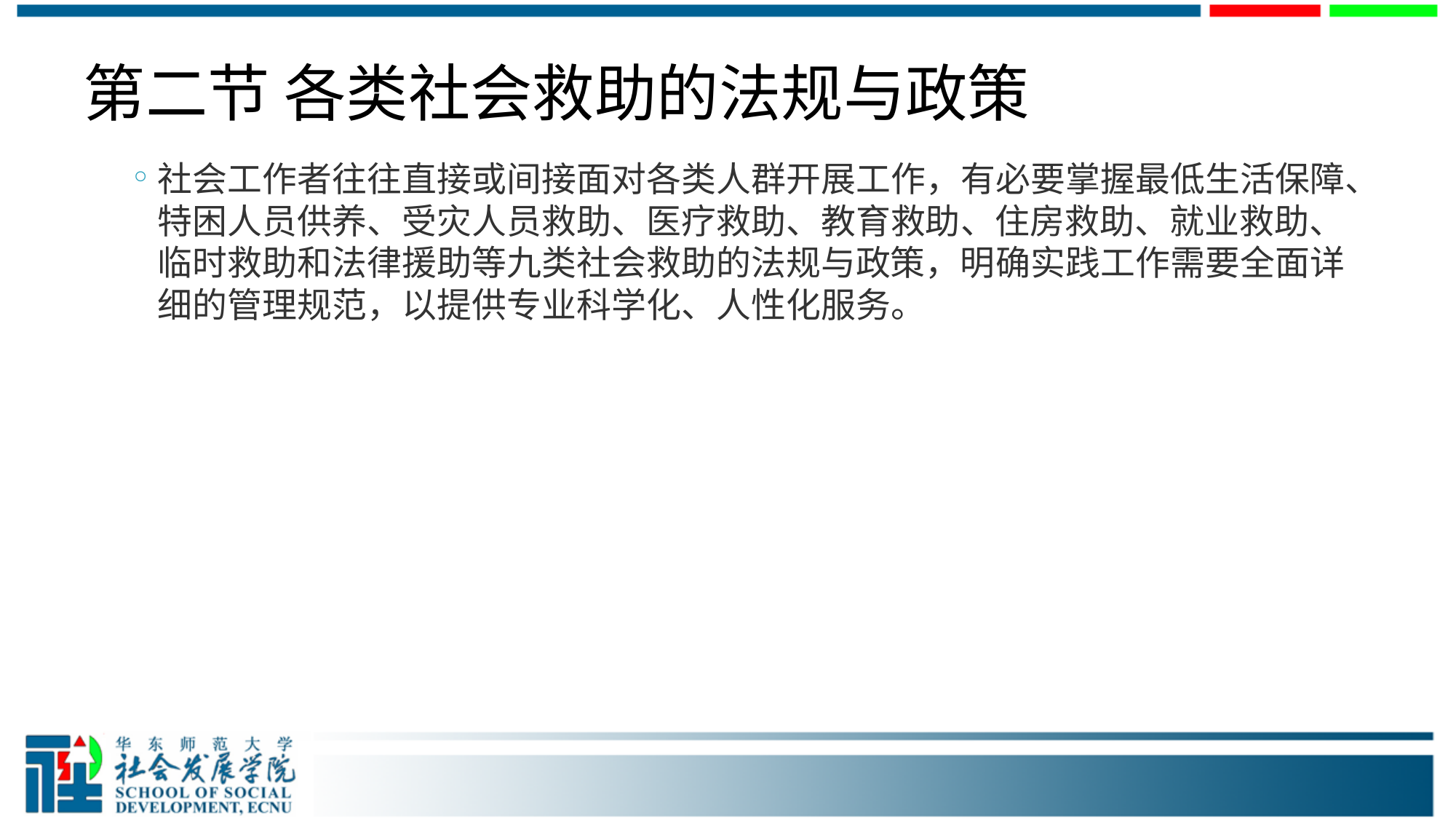

# 第二节 各类社会救助的法规与政策
社会工作者往往直接或间接面对各类人群开展工作，有必要掌握最低生活保障、特困人员供养、受灾人员救助、医疗救助、教育救助、住房救助、就业救助、临时救助和法律援助等九类社会救助的法规与政策，明确实践工作需要全面详细的管理规范，以提供专业科学化、人性化服务。